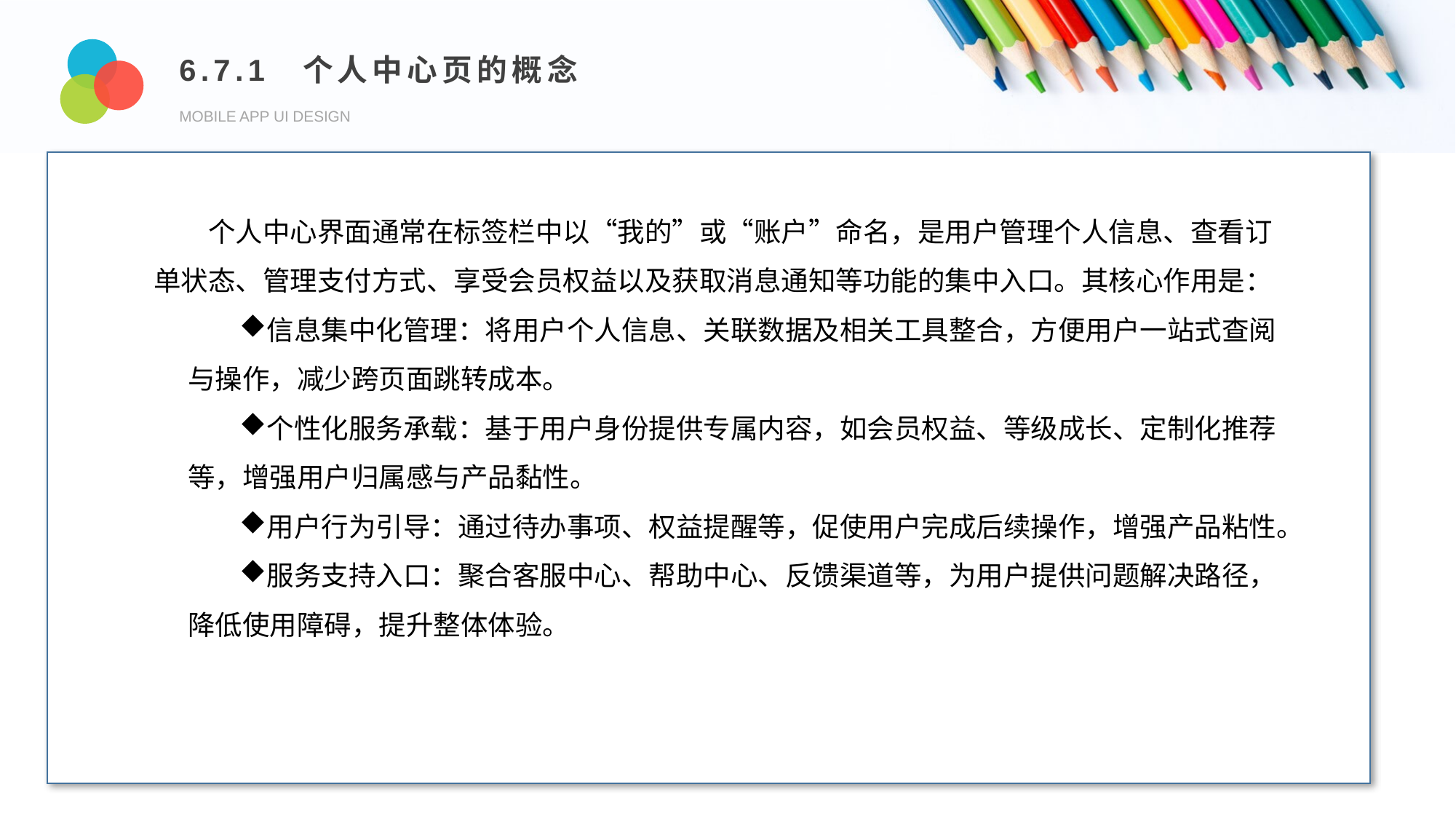

6.7.1  个人中心页的概念
MOBILE APP UI DESIGN
Design and Production
个人中心界面通常在标签栏中以“我的”或“账户”命名，是用户管理个人信息、查看订单状态、管理支付方式、享受会员权益以及获取消息通知等功能的集中入口。其核心作用是：
信息集中化管理：将用户个人信息、关联数据及相关工具整合，方便用户一站式查阅与操作，减少跨页面跳转成本。
个性化服务承载：基于用户身份提供专属内容，如会员权益、等级成长、定制化推荐等，增强用户归属感与产品黏性。
用户行为引导：通过待办事项、权益提醒等，促使用户完成后续操作，增强产品粘性。
服务支持入口：聚合客服中心、帮助中心、反馈渠道等，为用户提供问题解决路径，降低使用障碍，提升整体体验。